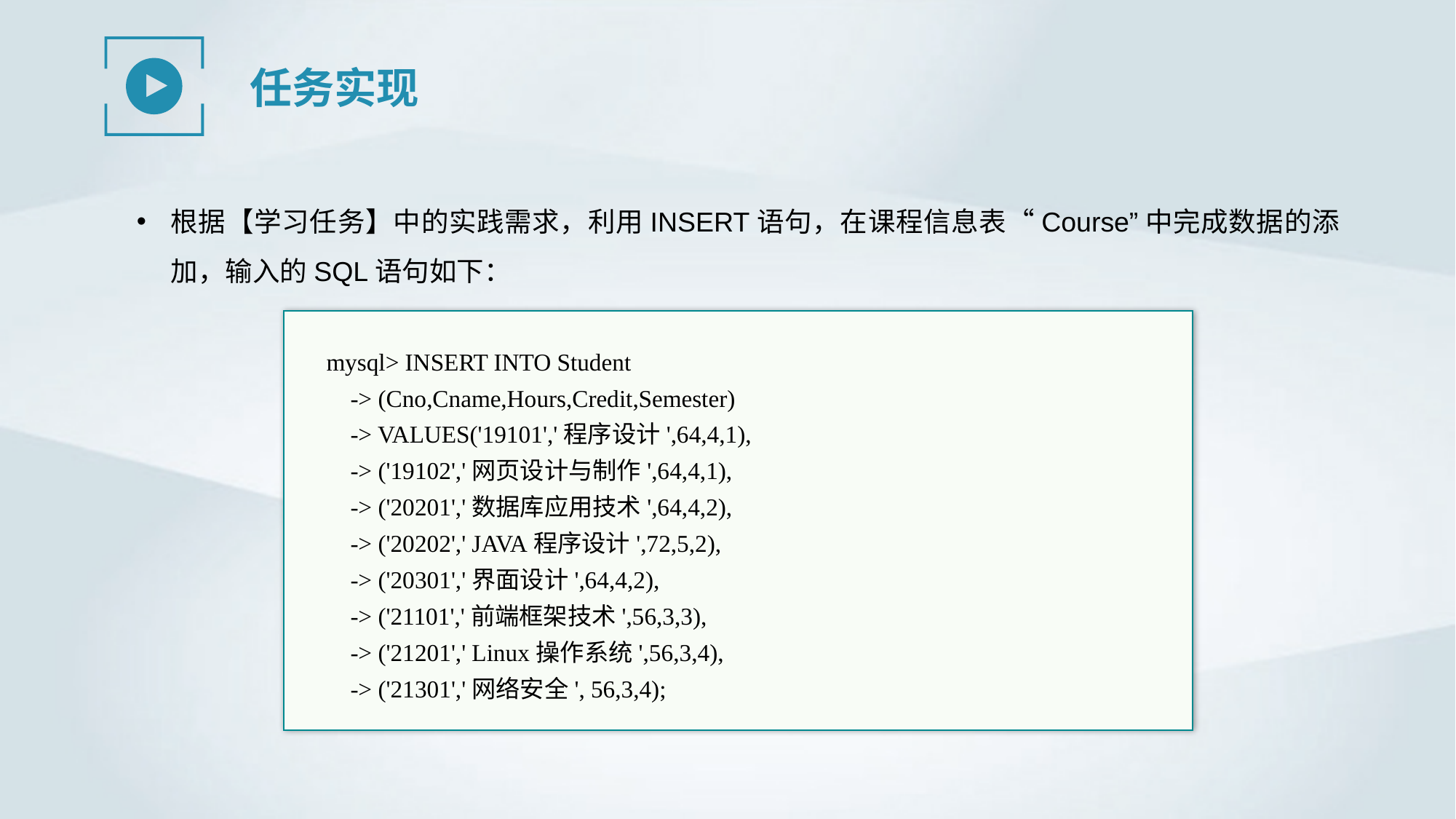

任务实现
根据【学习任务】中的实践需求，利用INSERT语句，在课程信息表“Course”中完成数据的添加，输入的SQL语句如下：
mysql> INSERT INTO Student
    -> (Cno,Cname,Hours,Credit,Semester)
    -> VALUES('19101','程序设计',64,4,1),
    -> ('19102','网页设计与制作',64,4,1),
    -> ('20201','数据库应用技术',64,4,2),
    -> ('20202',' JAVA程序设计',72,5,2),
    -> ('20301','界面设计',64,4,2),
    -> ('21101','前端框架技术',56,3,3),
    -> ('21201',' Linux操作系统',56,3,4),
    -> ('21301','网络安全', 56,3,4);